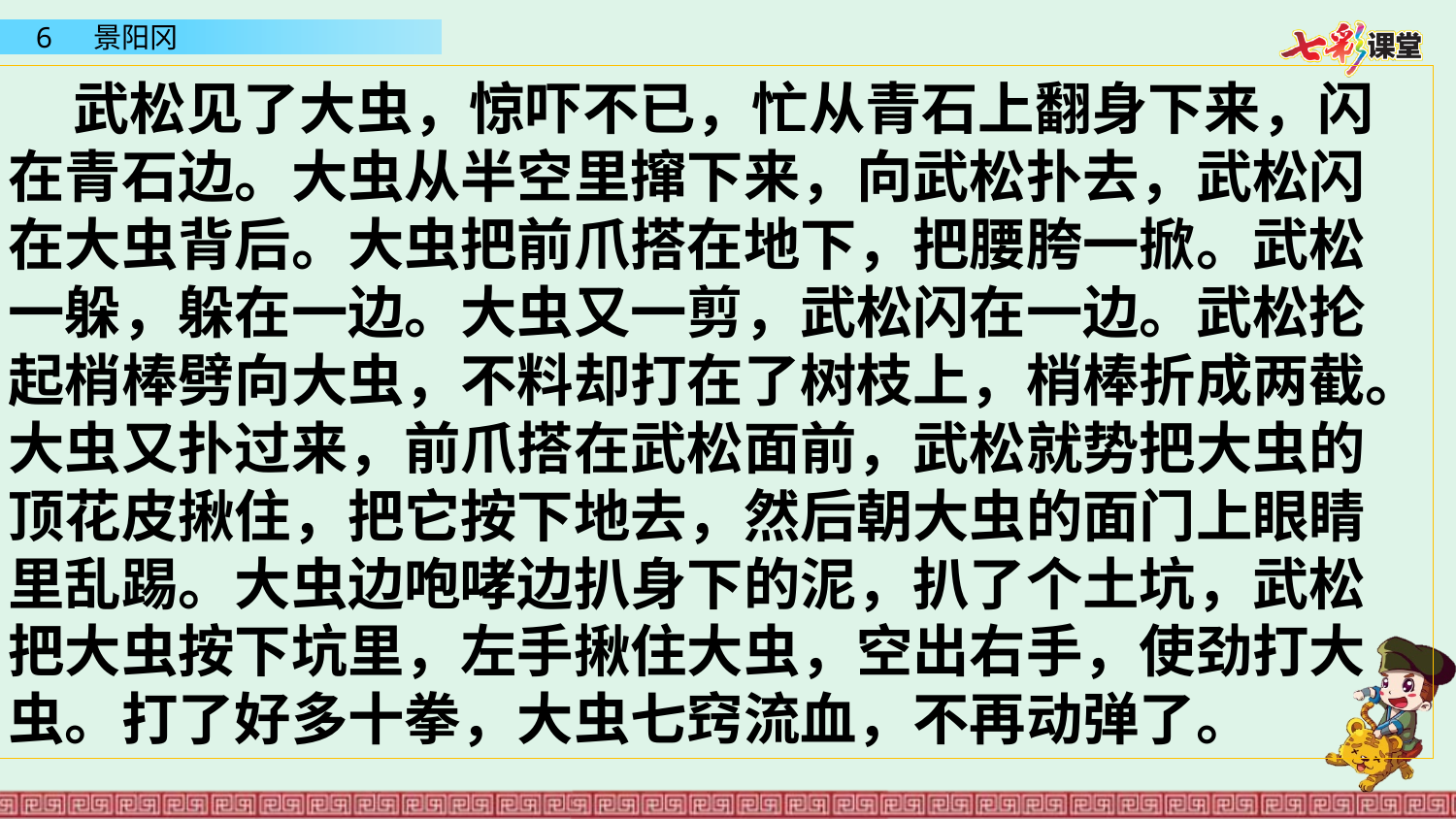

武松见了大虫，惊吓不已，忙从青石上翻身下来，闪在青石边。大虫从半空里撺下来，向武松扑去，武松闪在大虫背后。大虫把前爪搭在地下，把腰胯一掀。武松一躲，躲在一边。大虫又一剪，武松闪在一边。武松抡起梢棒劈向大虫，不料却打在了树枝上，梢棒折成两截。大虫又扑过来，前爪搭在武松面前，武松就势把大虫的顶花皮揪住，把它按下地去，然后朝大虫的面门上眼睛里乱踢。大虫边咆哮边扒身下的泥，扒了个土坑，武松把大虫按下坑里，左手揪住大虫，空出右手，使劲打大虫。打了好多十拳，大虫七窍流血，不再动弹了。